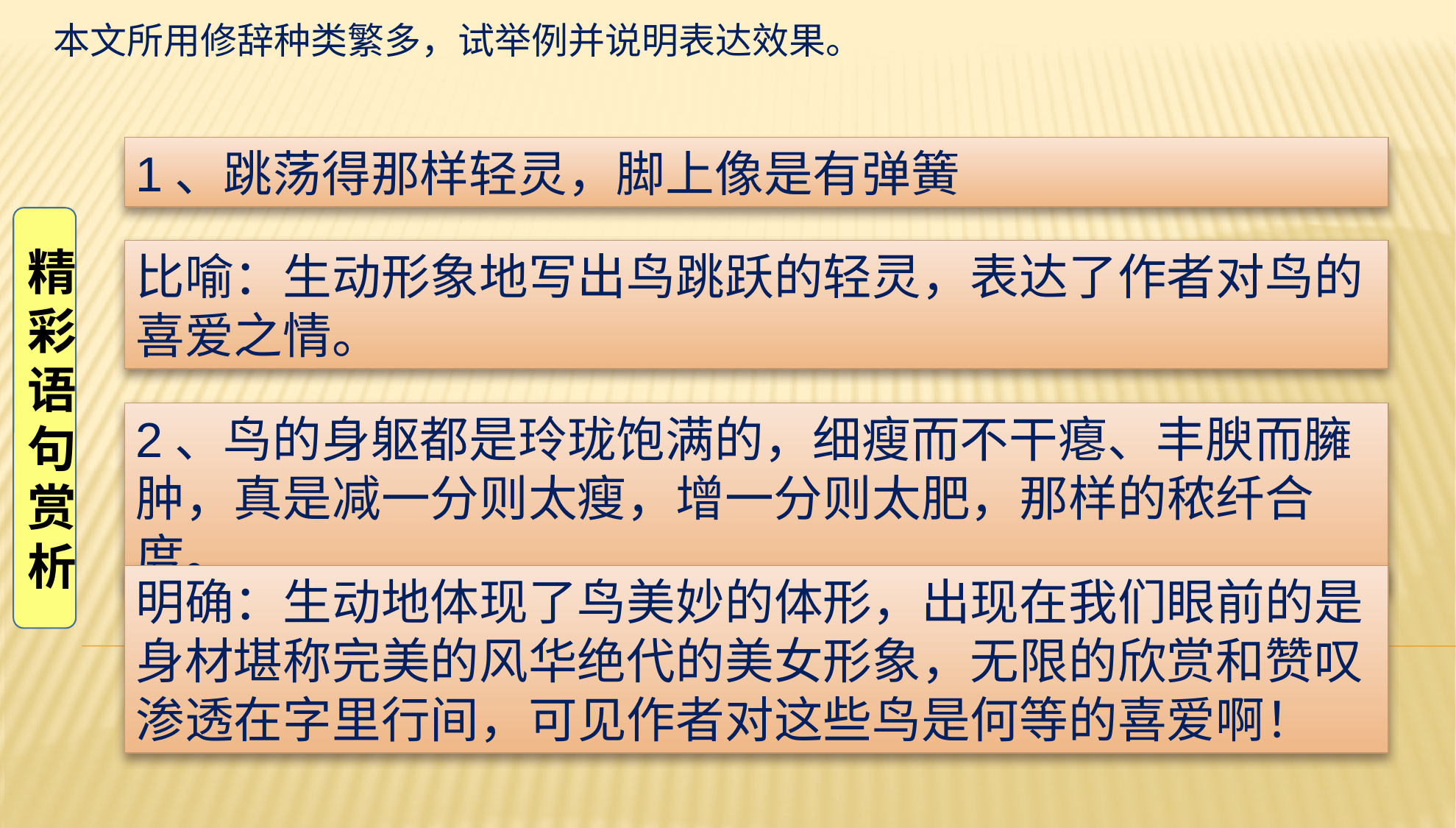

本文所用修辞种类繁多，试举例并说明表达效果。
1、跳荡得那样轻灵，脚上像是有弹簧
精彩语句赏析
比喻：生动形象地写出鸟跳跃的轻灵，表达了作者对鸟的喜爱之情。
2、鸟的身躯都是玲珑饱满的，细瘦而不干瘪、丰腴而臃肿，真是减一分则太瘦，增一分则太肥，那样的秾纤合度。
明确：生动地体现了鸟美妙的体形，出现在我们眼前的是身材堪称完美的风华绝代的美女形象，无限的欣赏和赞叹渗透在字里行间，可见作者对这些鸟是何等的喜爱啊！